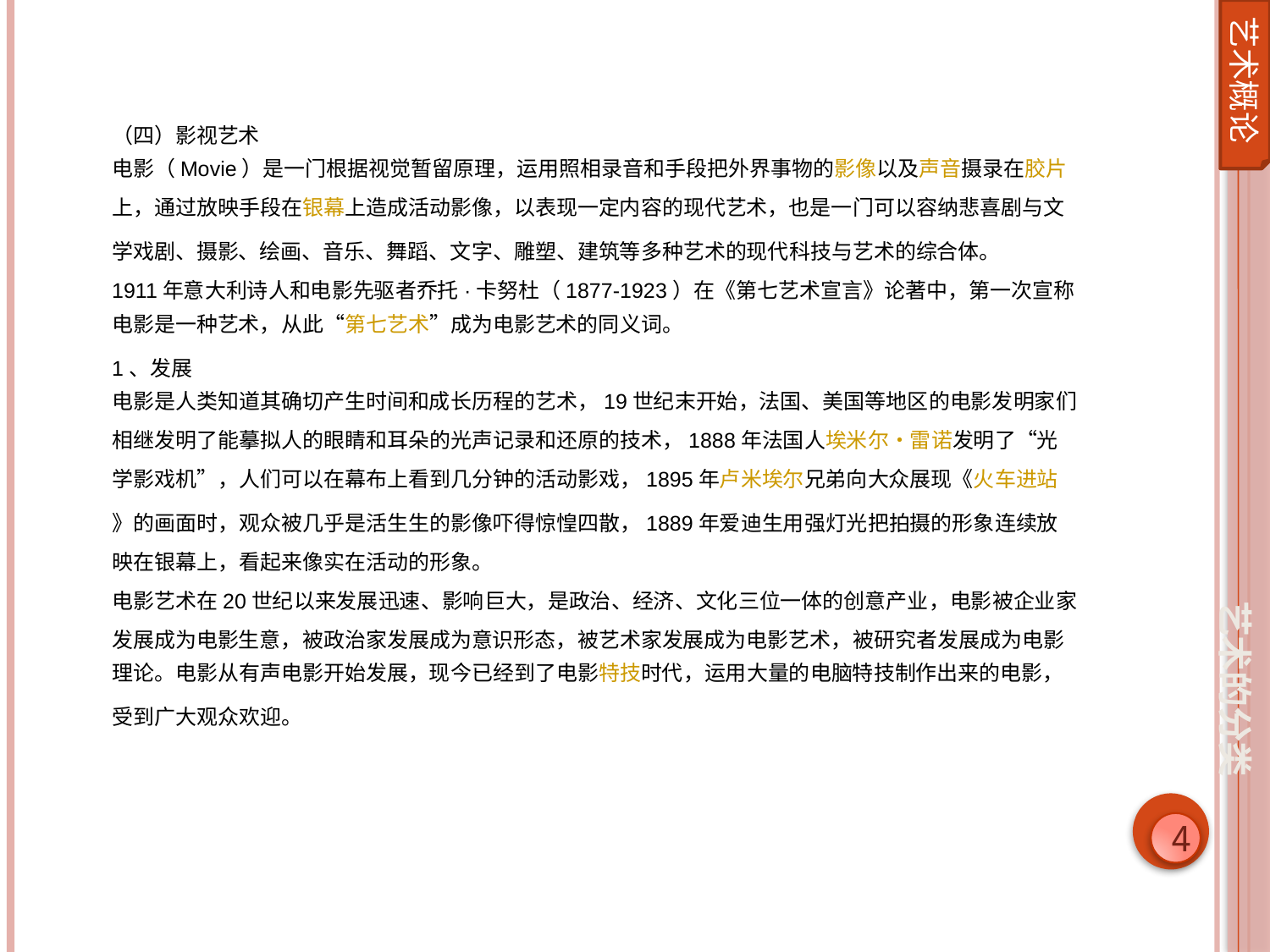

艺术概论
（四）影视艺术
电影（Movie）是一门根据视觉暂留原理，运用照相录音和手段把外界事物的影像以及声音摄录在胶片上，通过放映手段在银幕上造成活动影像，以表现一定内容的现代艺术，也是一门可以容纳悲喜剧与文学戏剧、摄影、绘画、音乐、舞蹈、文字、雕塑、建筑等多种艺术的现代科技与艺术的综合体。
1911年意大利诗人和电影先驱者乔托·卡努杜（1877-1923）在《第七艺术宣言》论著中，第一次宣称电影是一种艺术，从此“第七艺术”成为电影艺术的同义词。
1、发展
电影是人类知道其确切产生时间和成长历程的艺术，19世纪末开始，法国、美国等地区的电影发明家们相继发明了能摹拟人的眼睛和耳朵的光声记录和还原的技术，1888年法国人埃米尔·雷诺发明了“光学影戏机”，人们可以在幕布上看到几分钟的活动影戏，1895年卢米埃尔兄弟向大众展现《火车进站》的画面时，观众被几乎是活生生的影像吓得惊惶四散，1889年爱迪生用强灯光把拍摄的形象连续放映在银幕上，看起来像实在活动的形象。
电影艺术在20世纪以来发展迅速、影响巨大，是政治、经济、文化三位一体的创意产业，电影被企业家发展成为电影生意，被政治家发展成为意识形态，被艺术家发展成为电影艺术，被研究者发展成为电影理论。电影从有声电影开始发展，现今已经到了电影特技时代，运用大量的电脑特技制作出来的电影，受到广大观众欢迎。
艺术的分类
4